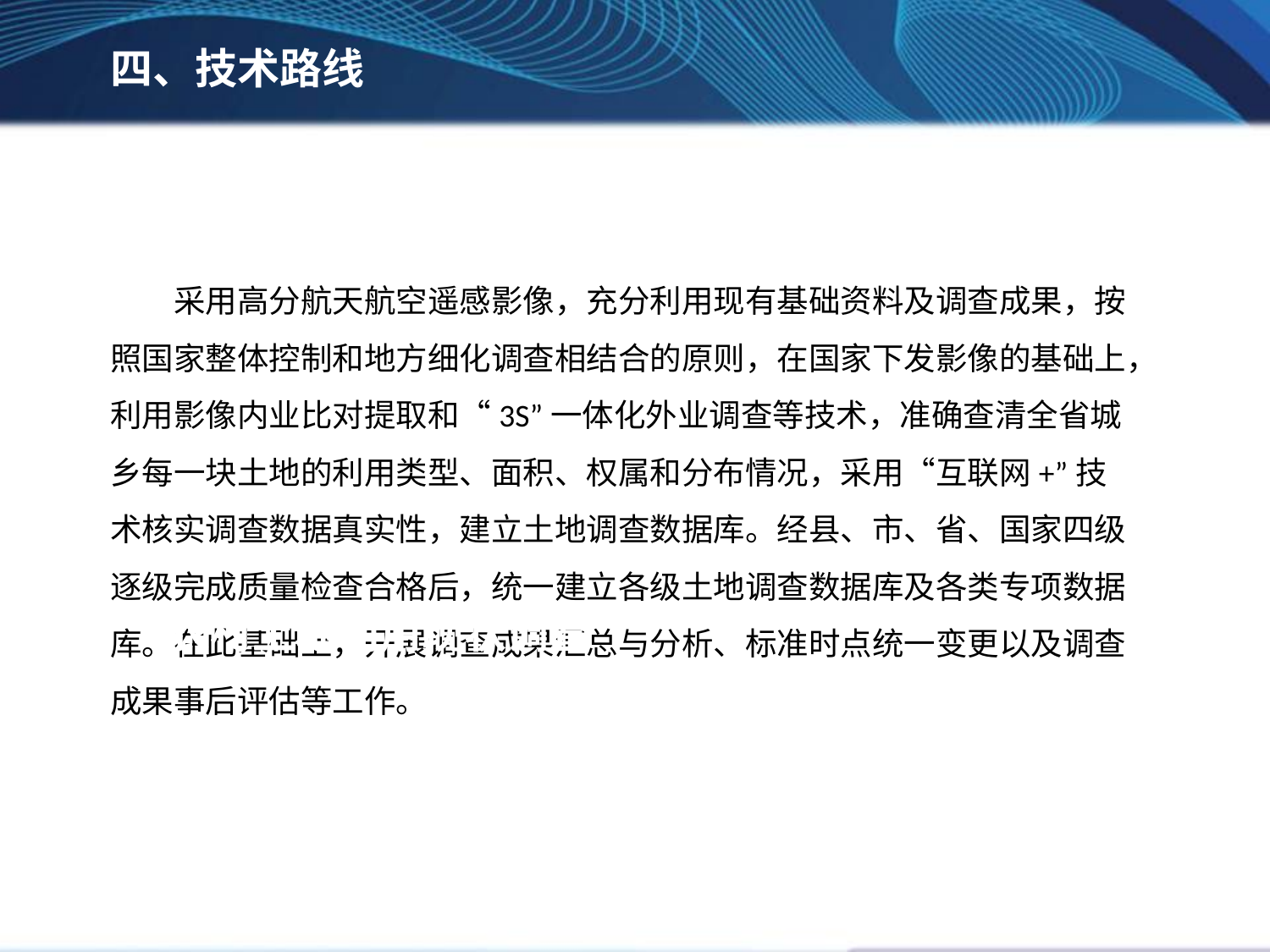

四、技术路线
采用高分航天航空遥感影像，充分利用现有基础资料及调查成果，按照国家整体控制和地方细化调查相结合的原则，在国家下发影像的基础上，利用影像内业比对提取和“3S”一体化外业调查等技术，准确查清全省城乡每一块土地的利用类型、面积、权属和分布情况，采用“互联网+”技术核实调查数据真实性，建立土地调查数据库。经县、市、省、国家四级逐级完成质量检查合格后，统一建立各级土地调查数据库及各类专项数据库。在此基础上，开展调查成果汇总与分析、标准时点统一变更以及调查成果事后评估等工作。
农村土地利用现状调查